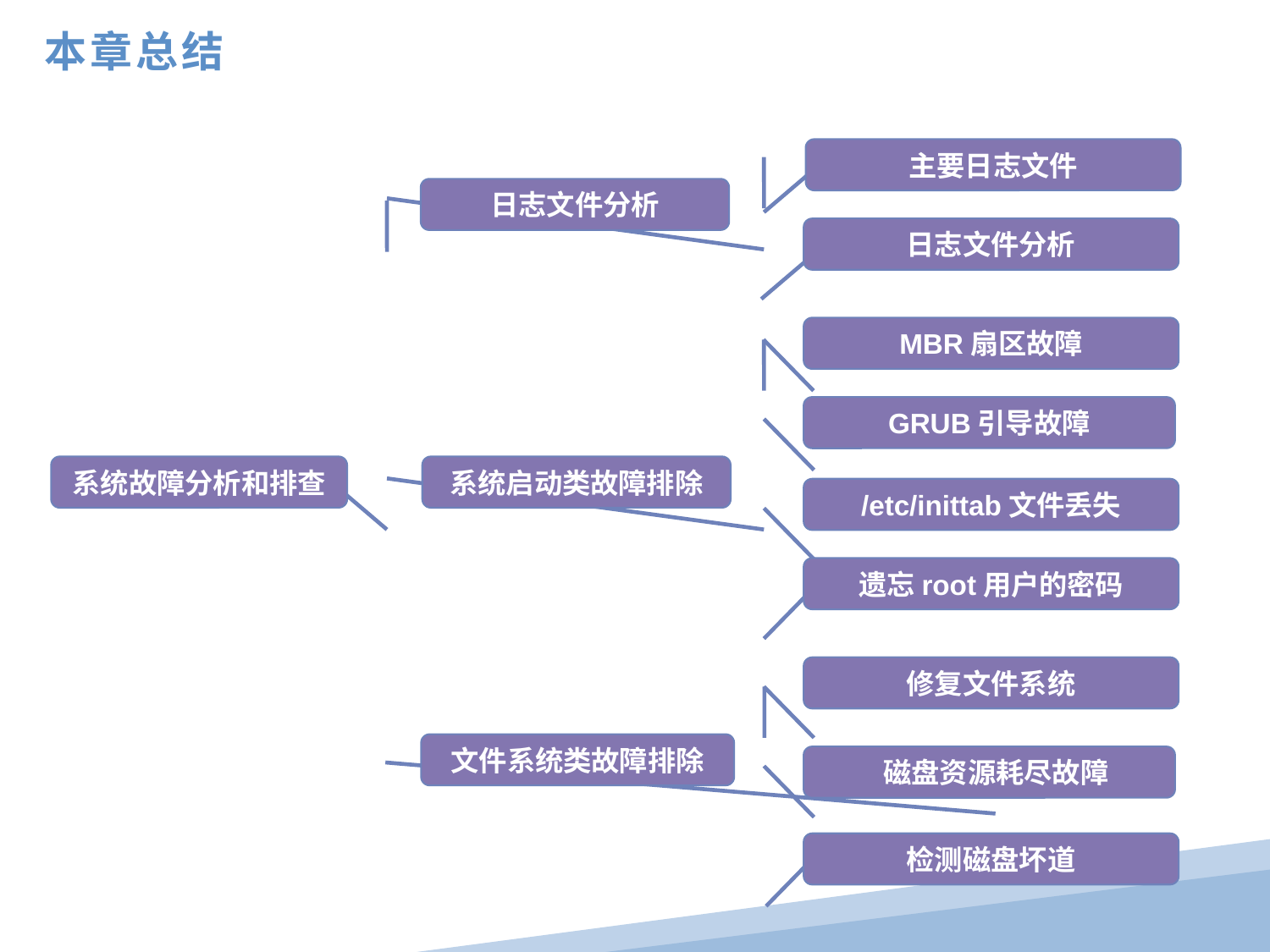

本章总结
主要日志文件

日志文件分析

日志文件分析

MBR扇区故障

GRUB引导故障

系统故障分析和排查
系统启动类故障排除

/etc/inittab文件丢失

遗忘root用户的密码

修复文件系统

文件系统类故障排除
 磁盘资源耗尽故障

检测磁盘坏道